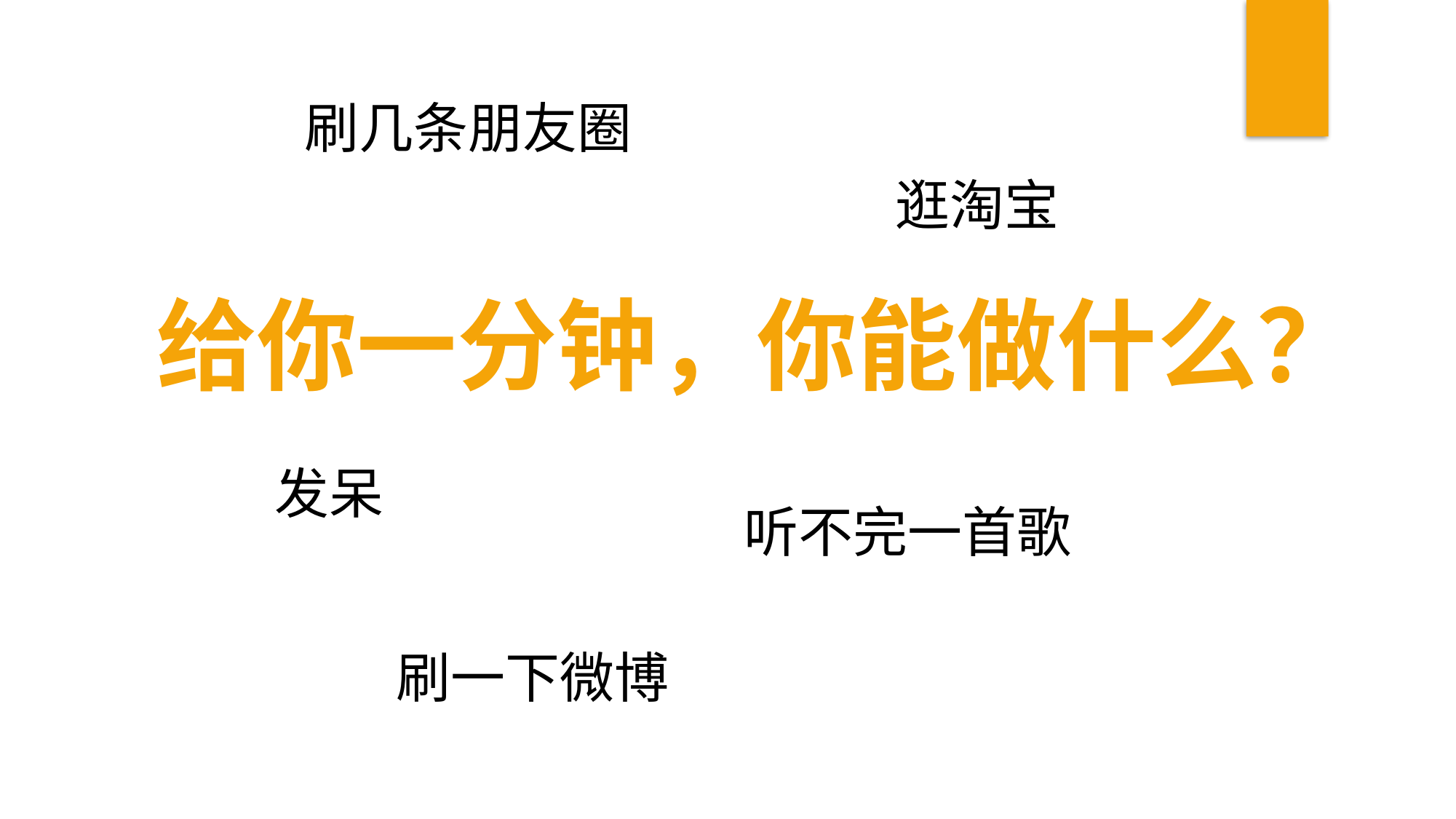

刷几条朋友圈
逛淘宝
给你一分钟，你能做什么？
发呆
听不完一首歌
刷一下微博